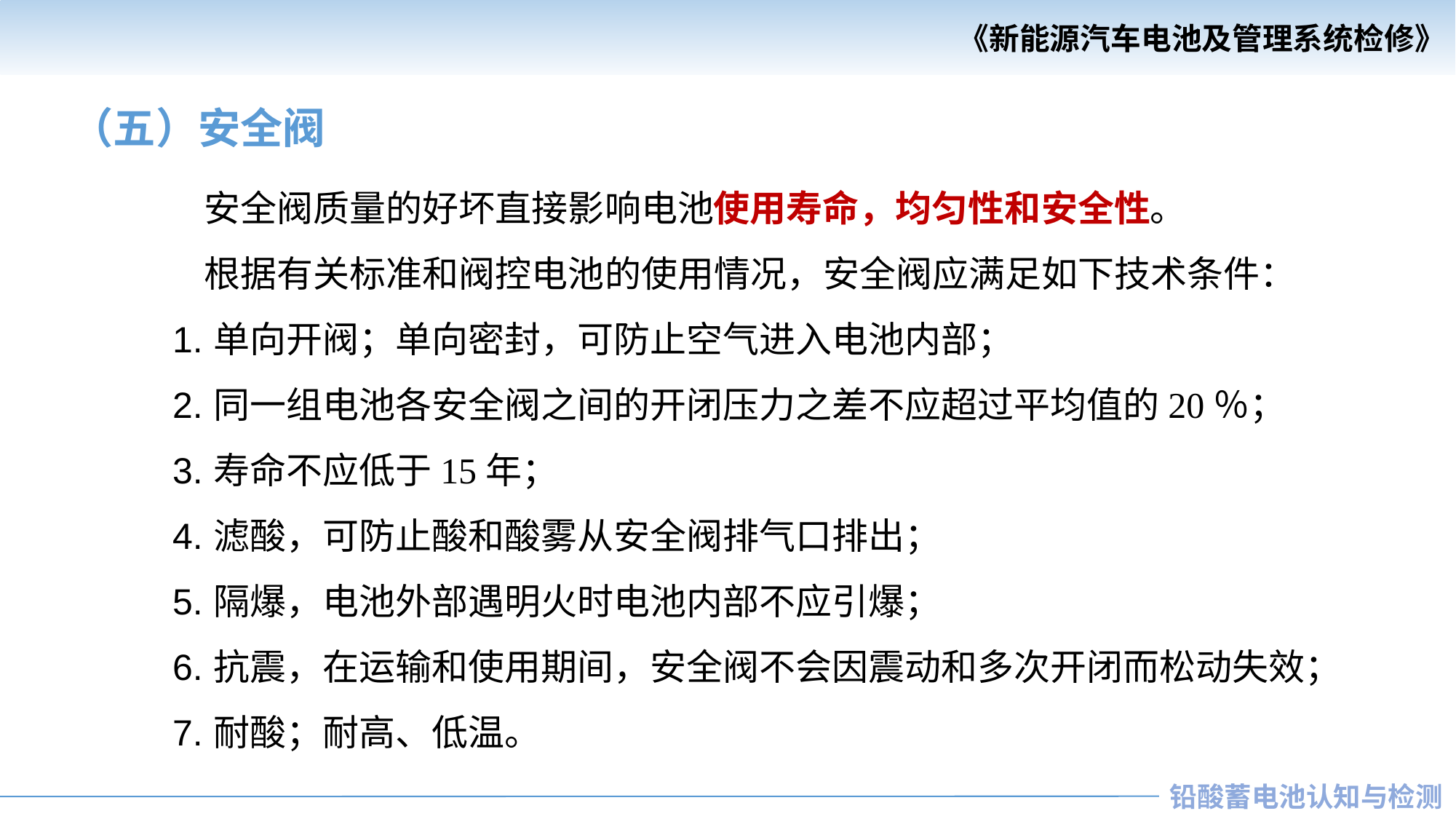

（五）安全阀
安全阀质量的好坏直接影响电池使用寿命，均匀性和安全性。
根据有关标准和阀控电池的使用情况，安全阀应满足如下技术条件：
单向开阀；单向密封，可防止空气进入电池内部；
同一组电池各安全阀之间的开闭压力之差不应超过平均值的20％；
寿命不应低于15年；
滤酸，可防止酸和酸雾从安全阀排气口排出；
隔爆，电池外部遇明火时电池内部不应引爆；
抗震，在运输和使用期间，安全阀不会因震动和多次开闭而松动失效；
耐酸；耐高、低温。